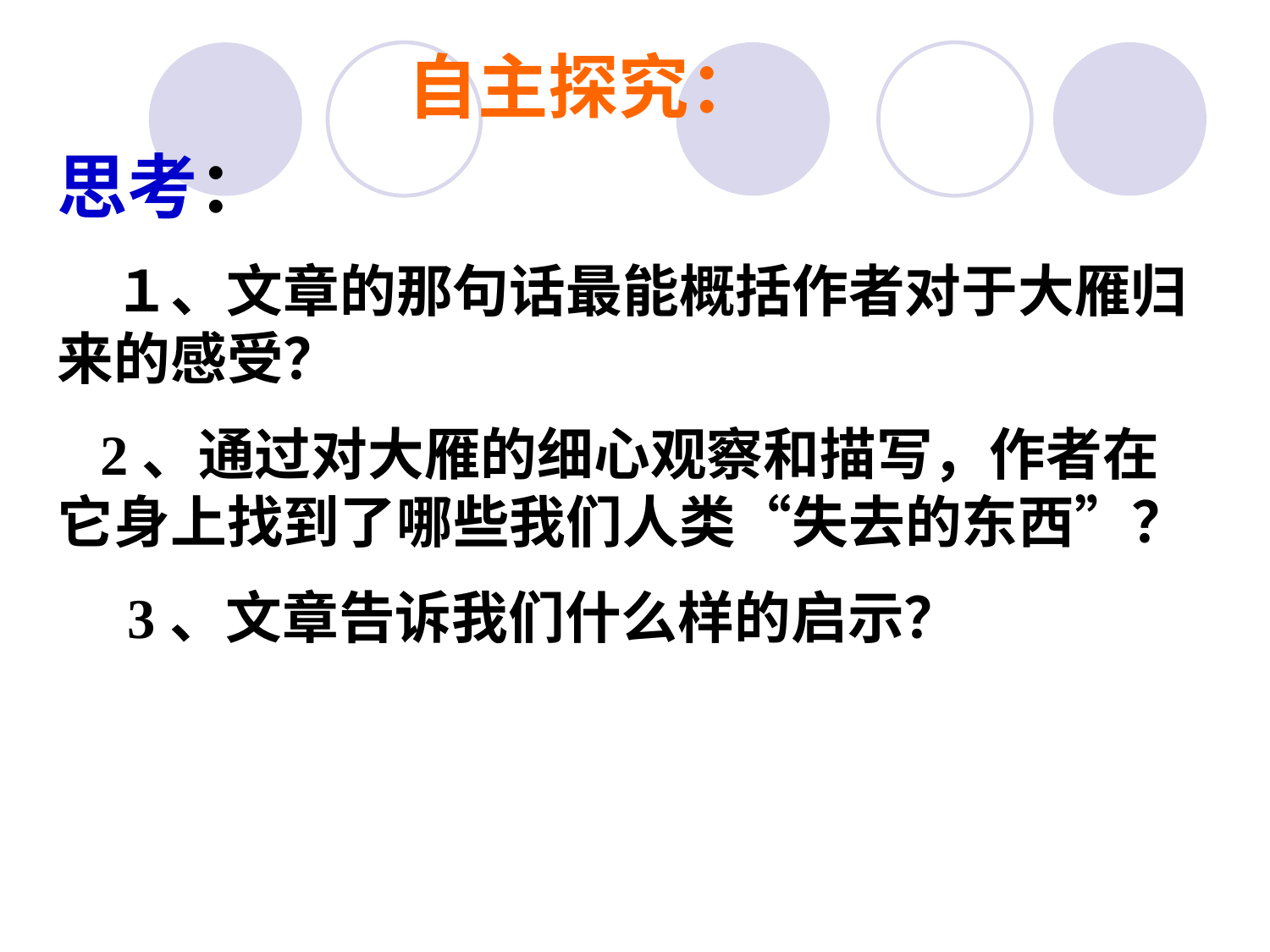

自主探究：
思考：
　１、文章的那句话最能概括作者对于大雁归来的感受？
   2、通过对大雁的细心观察和描写，作者在它身上找到了哪些我们人类“失去的东西”？
　3、文章告诉我们什么样的启示？